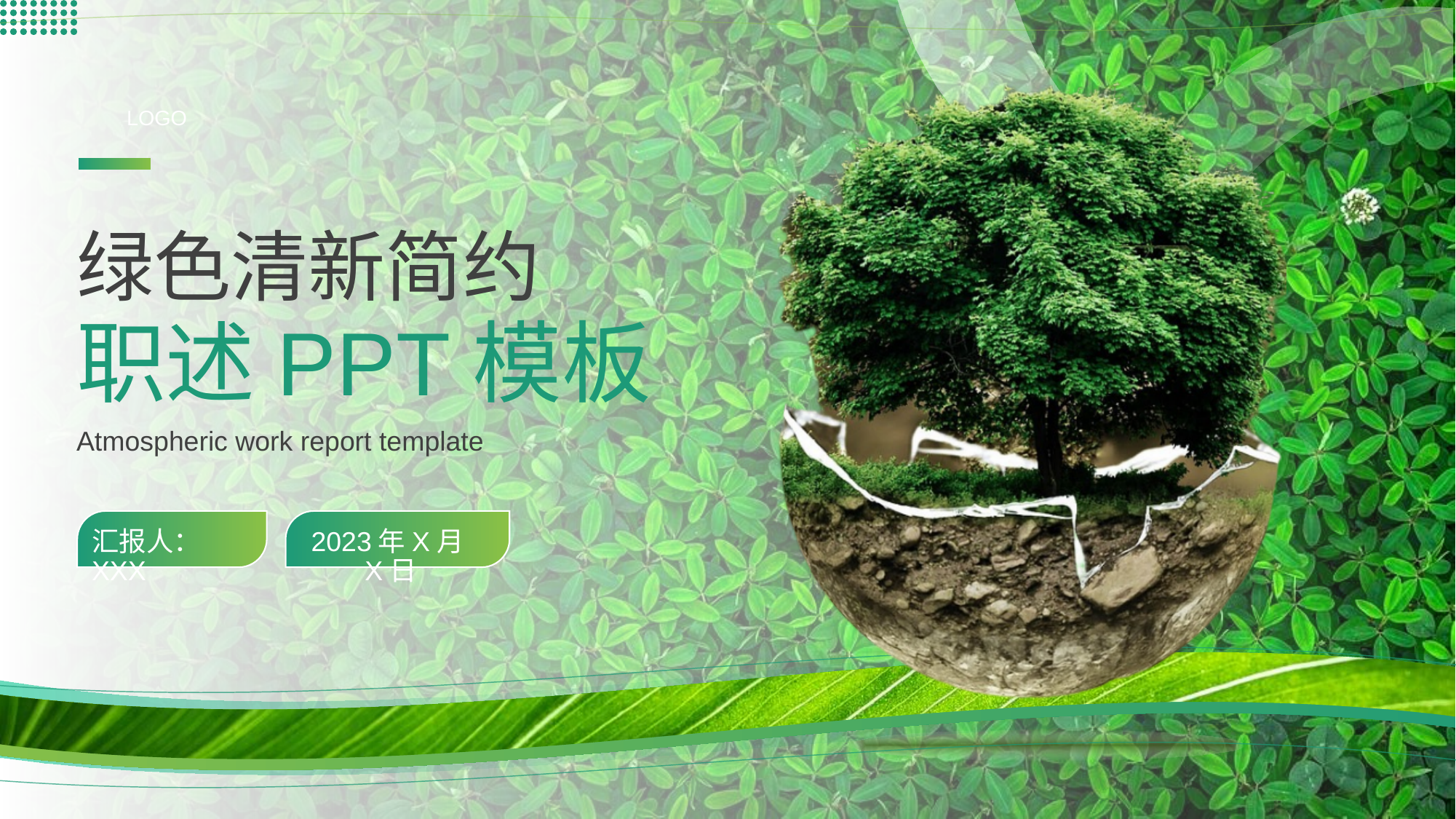

LOGO
绿色清新简约
职述PPT模板
Atmospheric work report template
汇报人：XXX
2023年X月X日